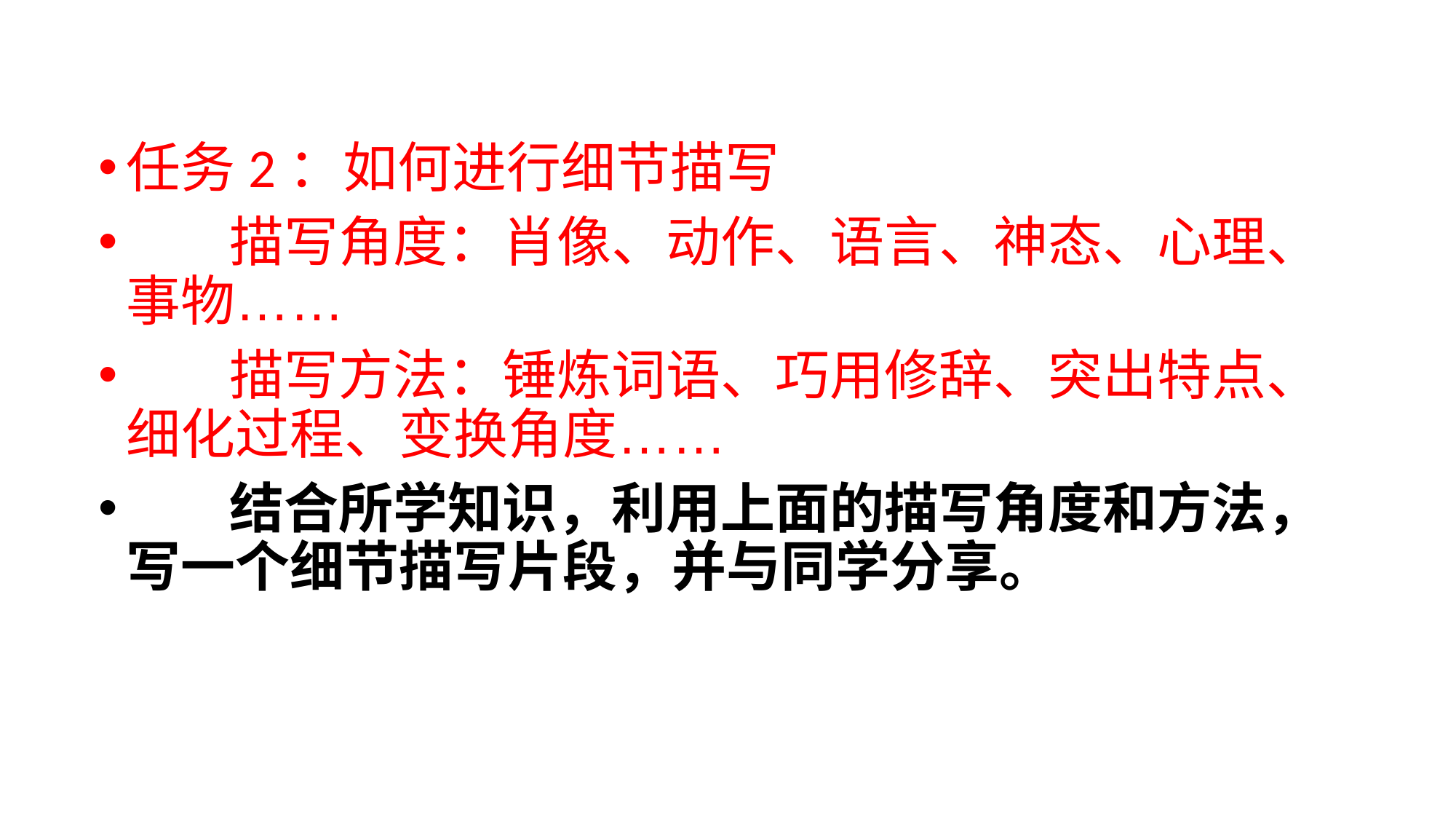

任务2：如何进行细节描写
      描写角度：肖像、动作、语言、神态、心理、事物……
      描写方法：锤炼词语、巧用修辞、突出特点、细化过程、变换角度……
      结合所学知识，利用上面的描写角度和方法，写一个细节描写片段，并与同学分享。